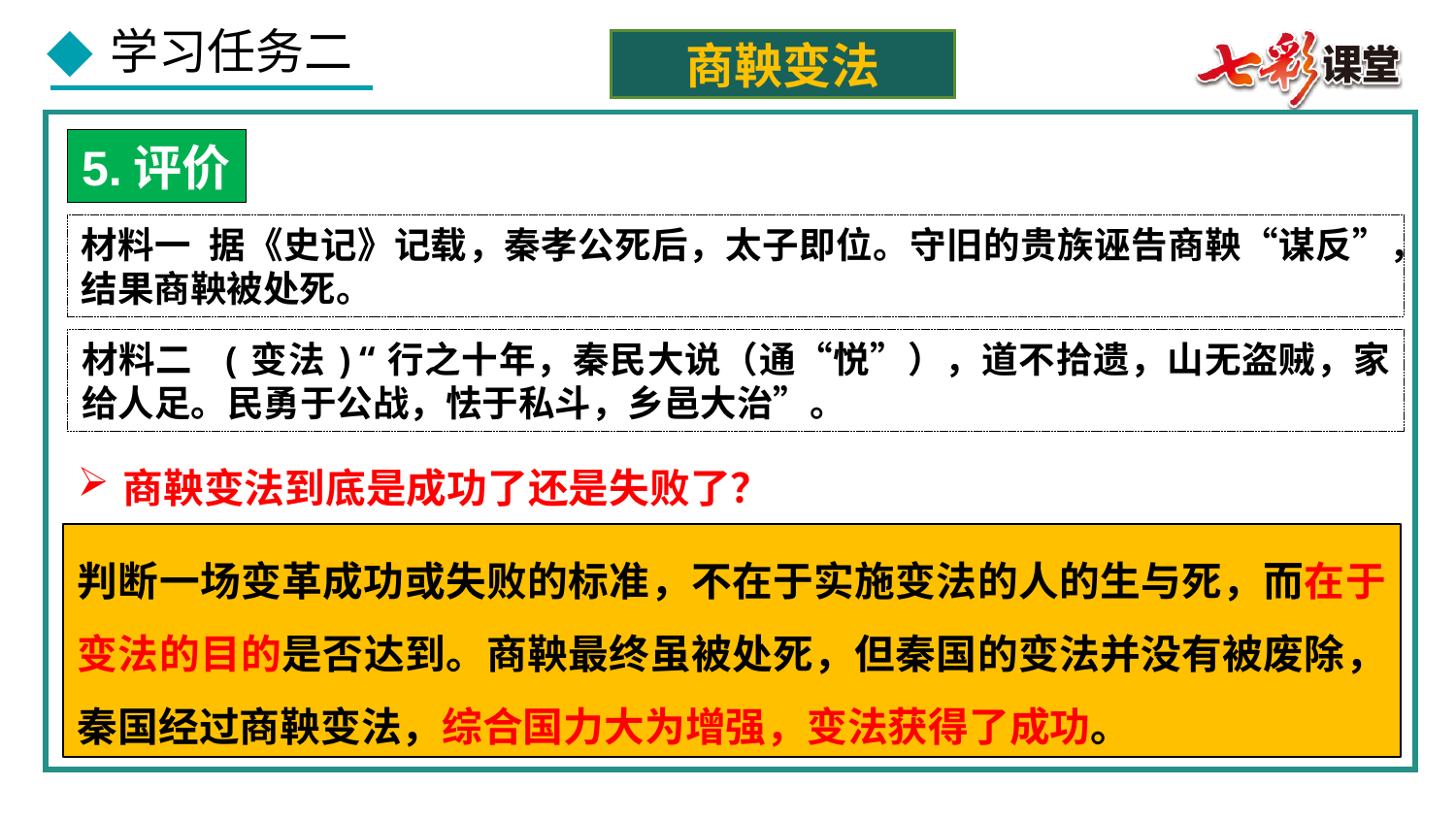

商鞅变法
5.评价
材料一  据《史记》记载，秦孝公死后，太子即位。守旧的贵族诬告商鞅“谋反”，结果商鞅被处死。
材料二  (变法)“行之十年，秦民大说（通“悦”），道不拾遗，山无盗贼，家给人足。民勇于公战，怯于私斗，乡邑大治”。
商鞅变法到底是成功了还是失败了？
判断一场变革成功或失败的标准，不在于实施变法的人的生与死，而在于变法的目的是否达到。商鞅最终虽被处死，但秦国的变法并没有被废除，秦国经过商鞅变法，综合国力大为增强，变法获得了成功。